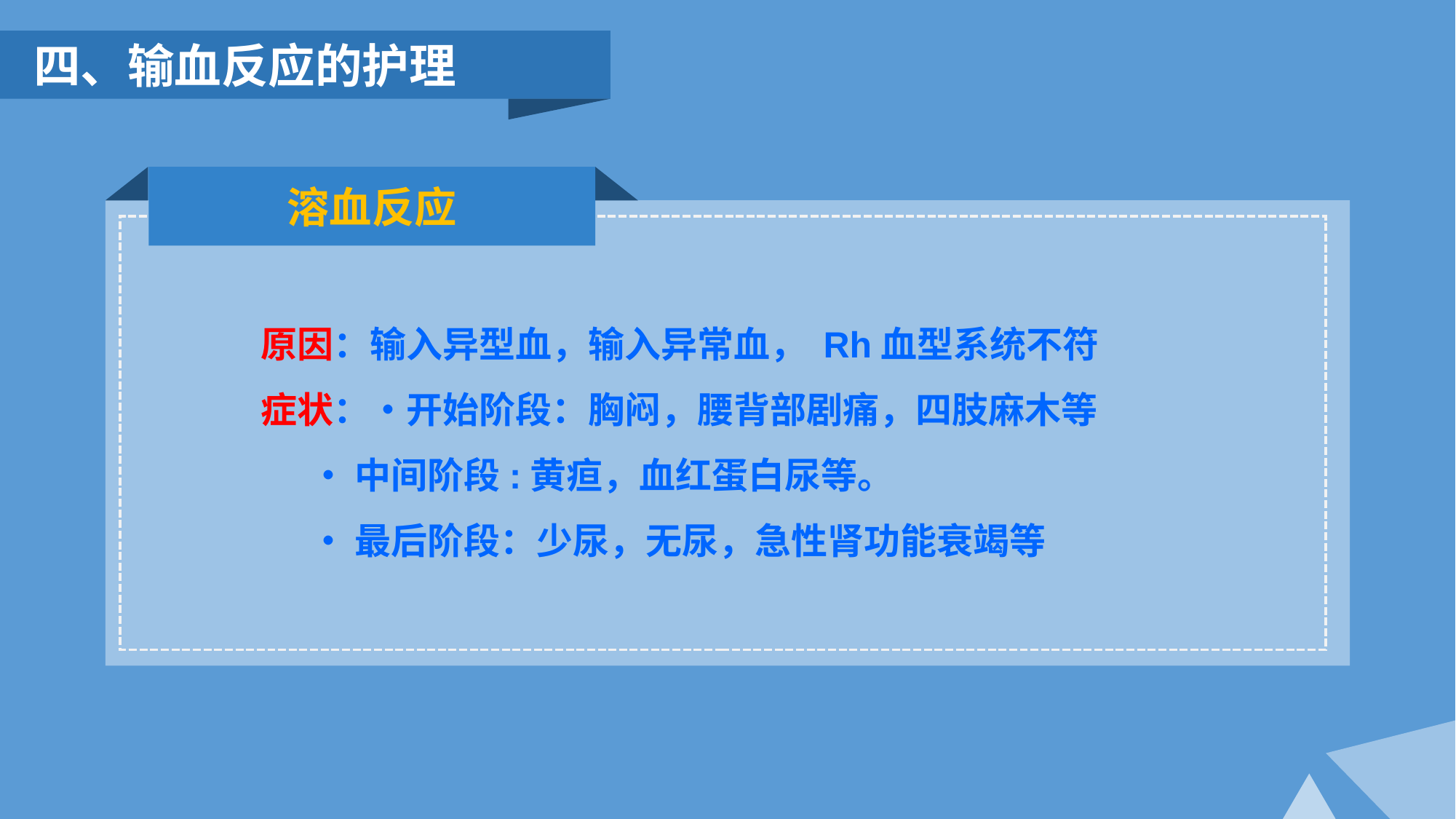

四、输血反应的护理

溶血反应

原因：输入异型血，输入异常血， Rh血型系统不符
症状：•开始阶段：胸闷，腰背部剧痛，四肢麻木等
      •中间阶段:黄疸，血红蛋白尿等。
      •最后阶段：少尿，无尿，急性肾功能衰竭等